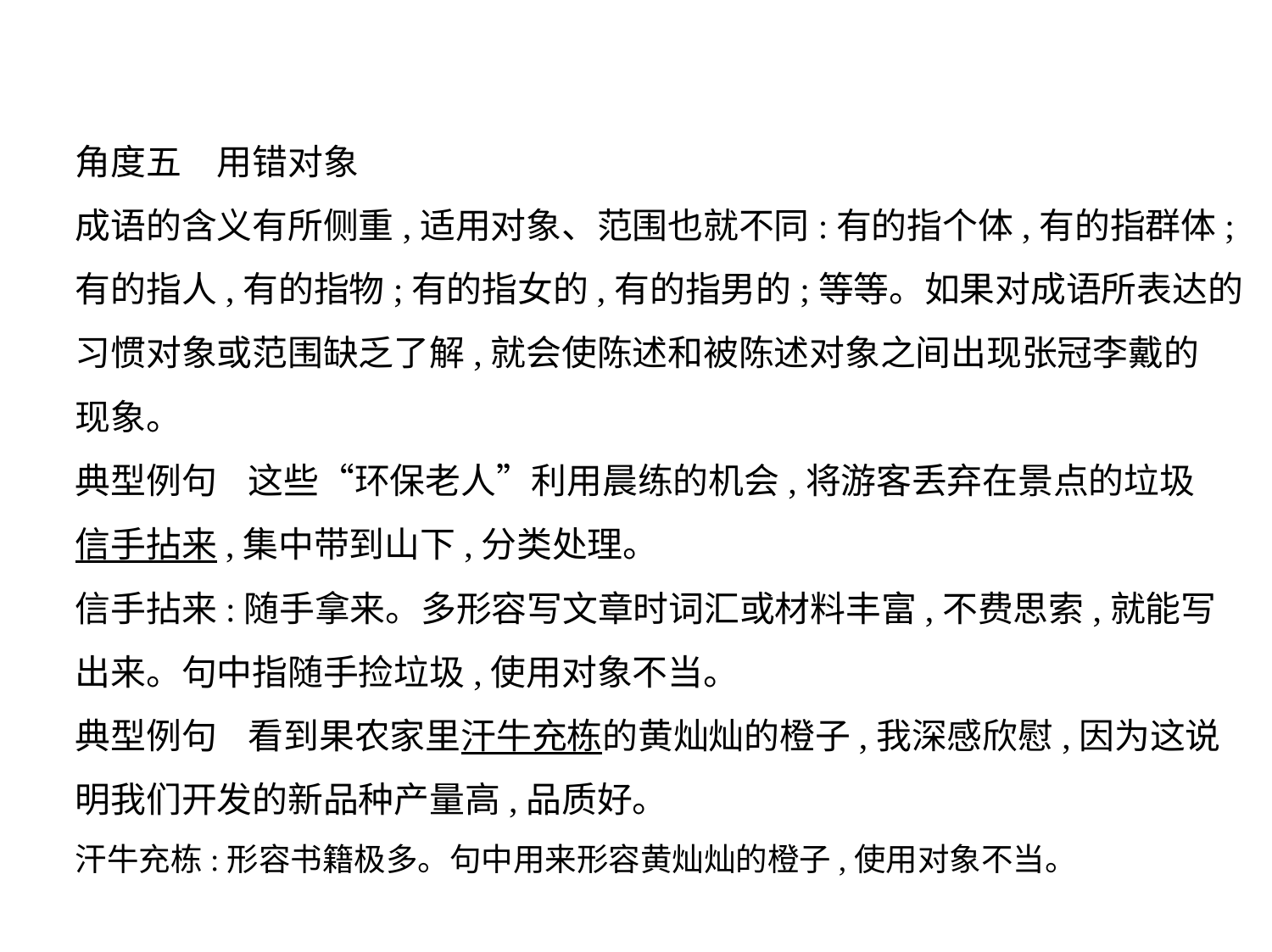

角度五　用错对象
成语的含义有所侧重,适用对象、范围也就不同:有的指个体,有的指群体;
有的指人,有的指物;有的指女的,有的指男的;等等。如果对成语所表达的
习惯对象或范围缺乏了解,就会使陈述和被陈述对象之间出现张冠李戴的
现象。
典型例句    这些“环保老人”利用晨练的机会,将游客丢弃在景点的垃圾
信手拈来,集中带到山下,分类处理。
信手拈来:随手拿来。多形容写文章时词汇或材料丰富,不费思索,就能写
出来。句中指随手捡垃圾,使用对象不当。
典型例句    看到果农家里汗牛充栋的黄灿灿的橙子,我深感欣慰,因为这说
明我们开发的新品种产量高,品质好。
汗牛充栋:形容书籍极多。句中用来形容黄灿灿的橙子,使用对象不当。